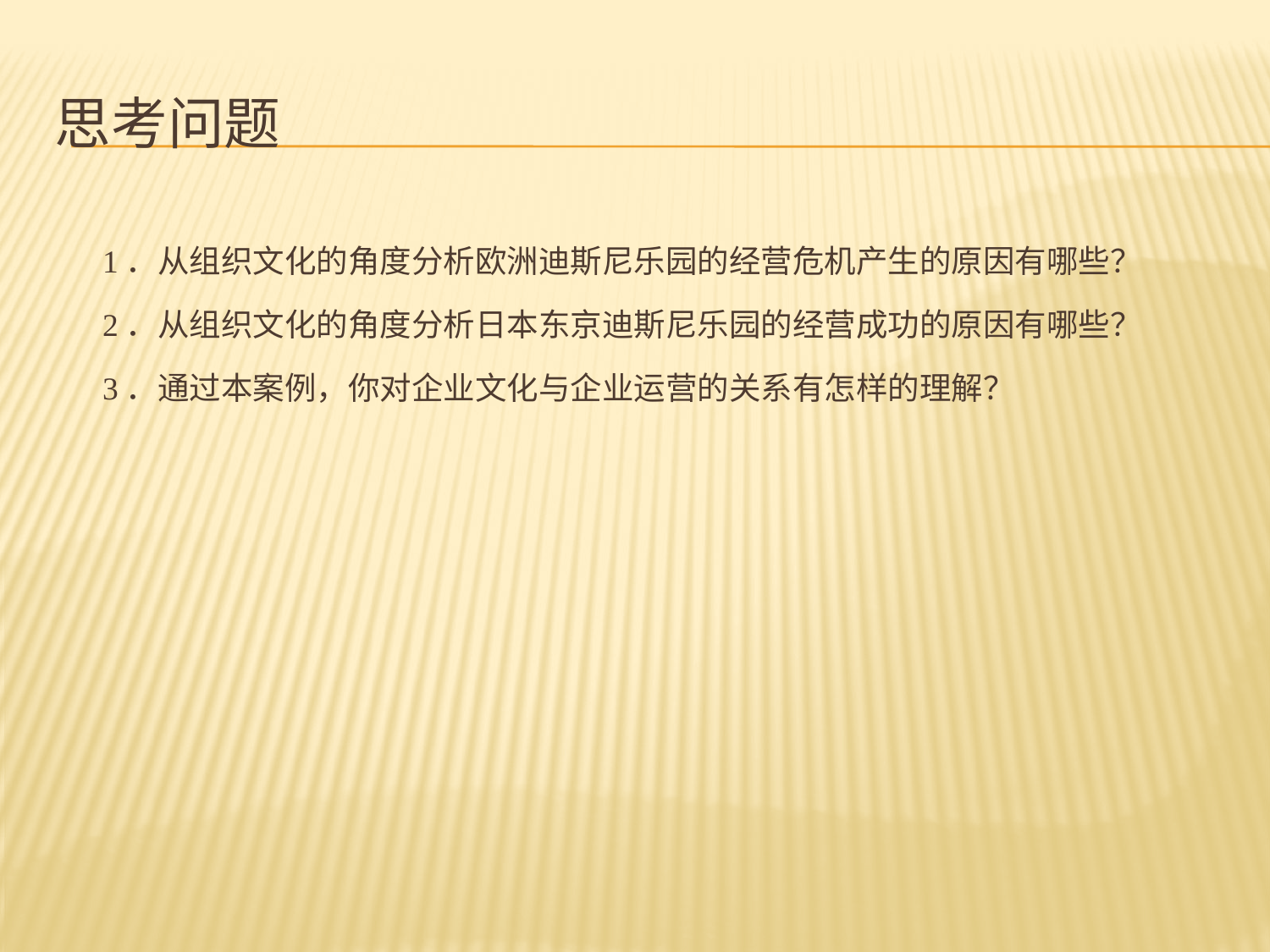

# 思考问题
1．从组织文化的角度分析欧洲迪斯尼乐园的经营危机产生的原因有哪些？
2．从组织文化的角度分析日本东京迪斯尼乐园的经营成功的原因有哪些？
3．通过本案例，你对企业文化与企业运营的关系有怎样的理解？